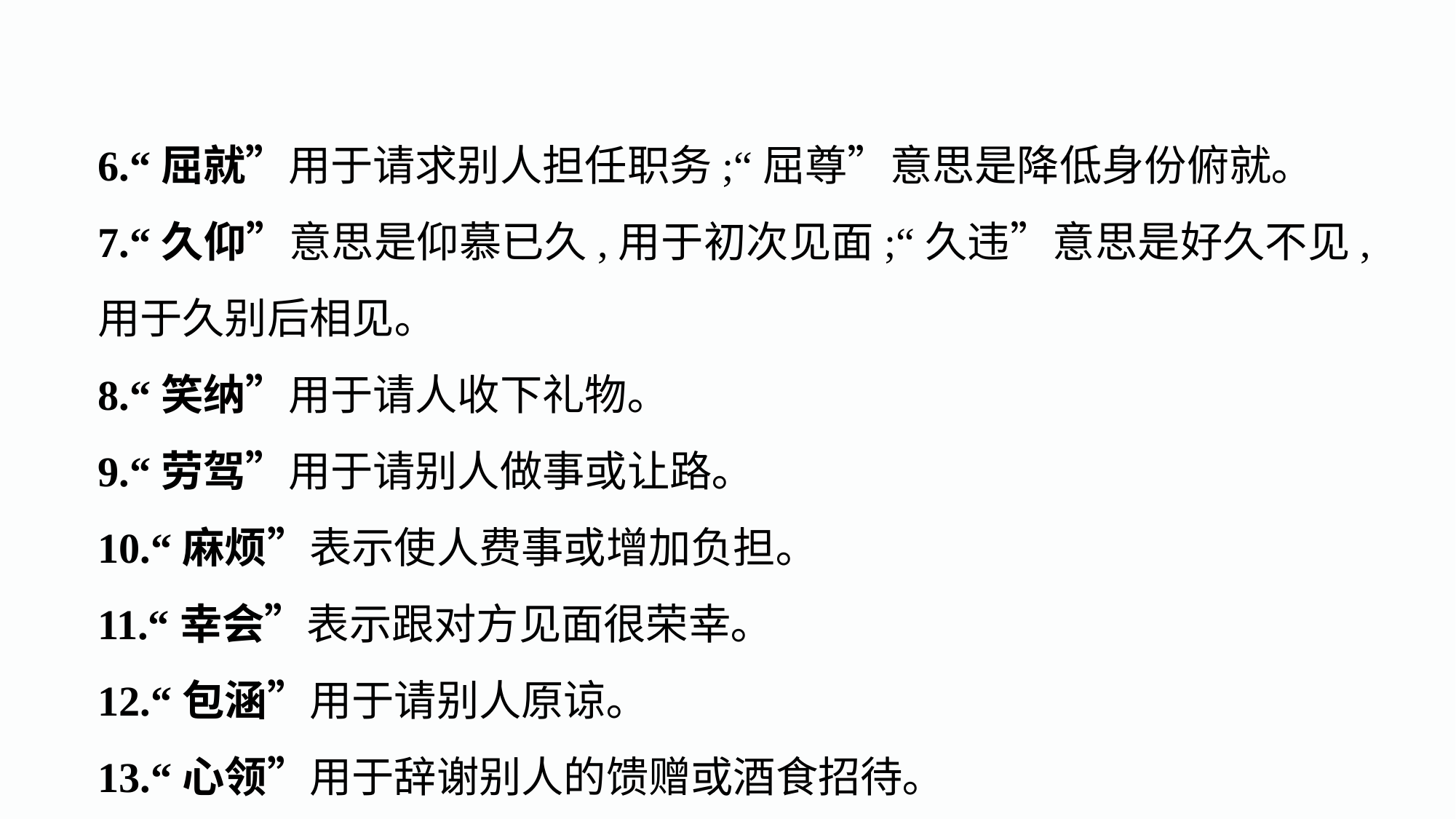

6.“屈就”用于请求别人担任职务;“屈尊”意思是降低身份俯就｡
7.“久仰”意思是仰慕已久,用于初次见面;“久违”意思是好久不见,用于久别后相见｡
8.“笑纳”用于请人收下礼物｡
9.“劳驾”用于请别人做事或让路｡
10.“麻烦”表示使人费事或增加负担｡
11.“幸会”表示跟对方见面很荣幸｡
12.“包涵”用于请别人原谅｡
13.“心领”用于辞谢别人的馈赠或酒食招待｡